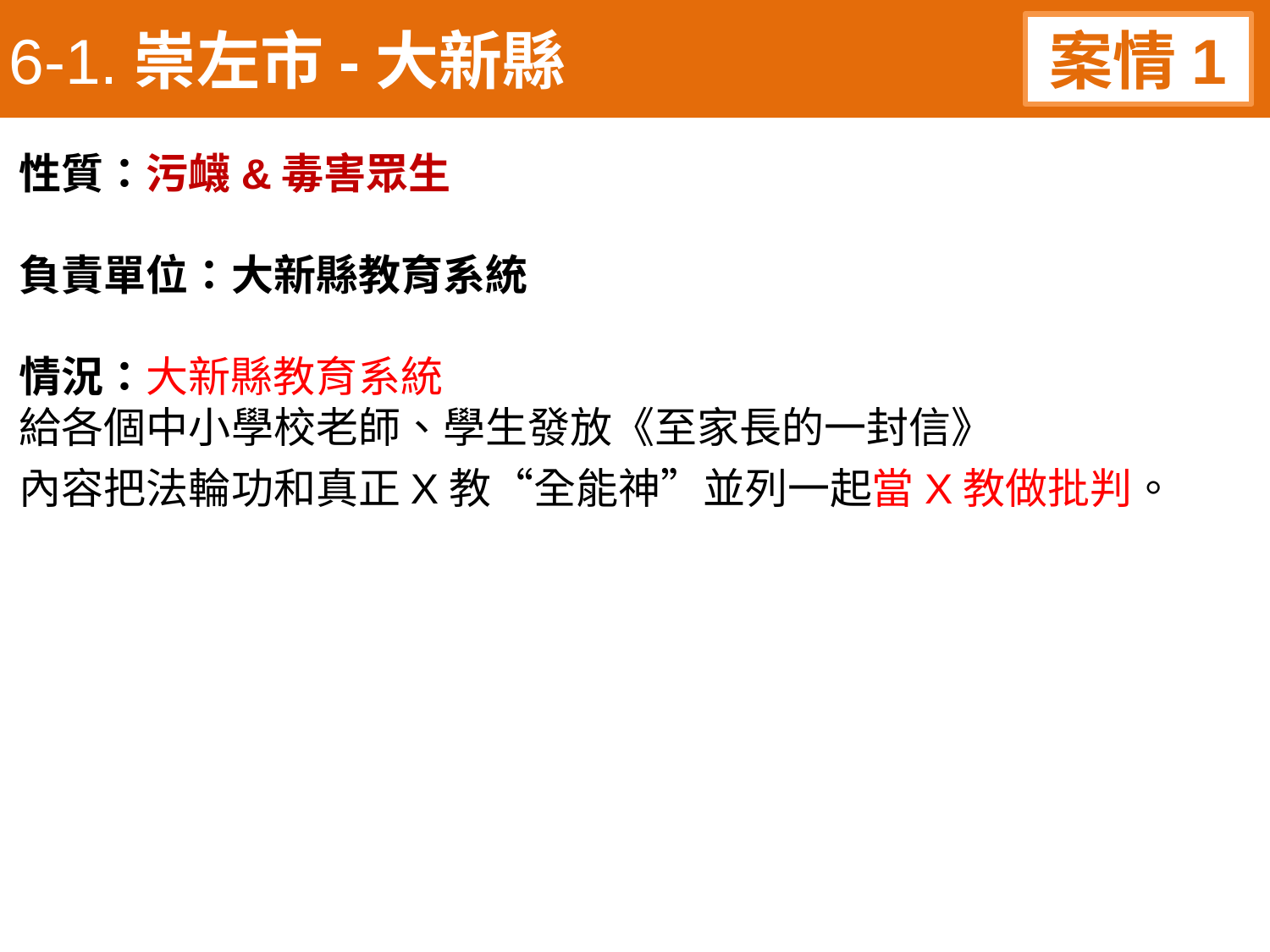

6-1.崇左市-大新縣
案情1

性質：污衊&毒害眾生

負責單位：大新縣教育系統

情況：大新縣教育系統
給各個中小學校老師、學生發放《至家長的一封信》
內容把法輪功和真正X教“全能神”並列一起當X教做批判。